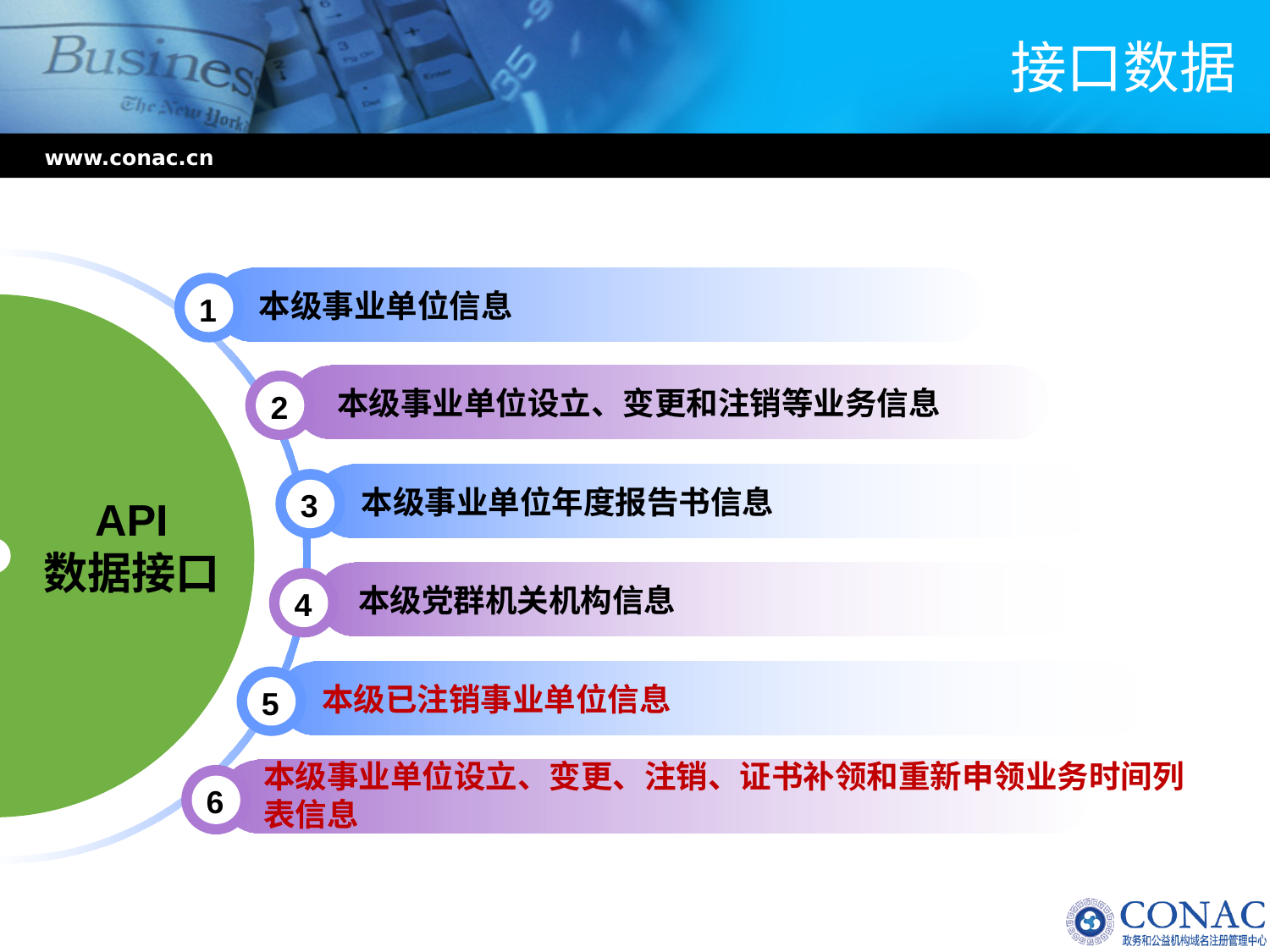

# 接口数据

www.conac.cn

本级事业单位信息
1

本级事业单位设立、变更和注销等业务信息
2

本级事业单位年度报告书信息
3
API
数据接口

本级党群机关机构信息
4

本级已注销事业单位信息
5
本级事业单位设立、变更、注销、证书补领和重新申领业务时间列表信息

6